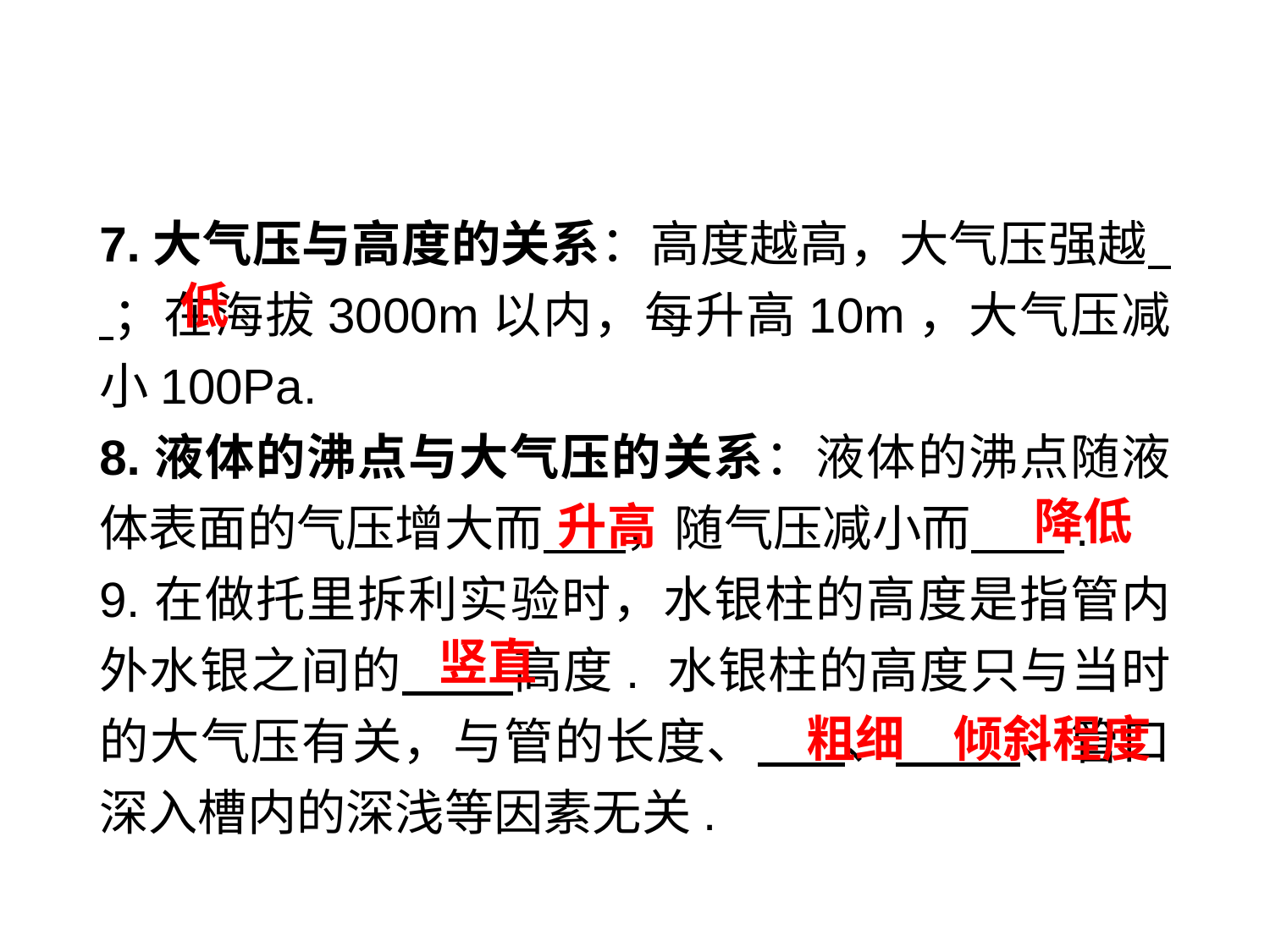

7.大气压与高度的关系：高度越高，大气压强越    ；在海拔3000m以内，每升高10m，大气压减小100Pa.
8.液体的沸点与大气压的关系：液体的沸点随液体表面的气压增大而　   ，随气压减小而　    .
9.在做托里拆利实验时，水银柱的高度是指管内外水银之间的　     高度. 水银柱的高度只与当时的大气压有关，与管的长度、　   、　      、管口深入槽内的深浅等因素无关.
低
降低
升高
竖直
 粗细
倾斜程度